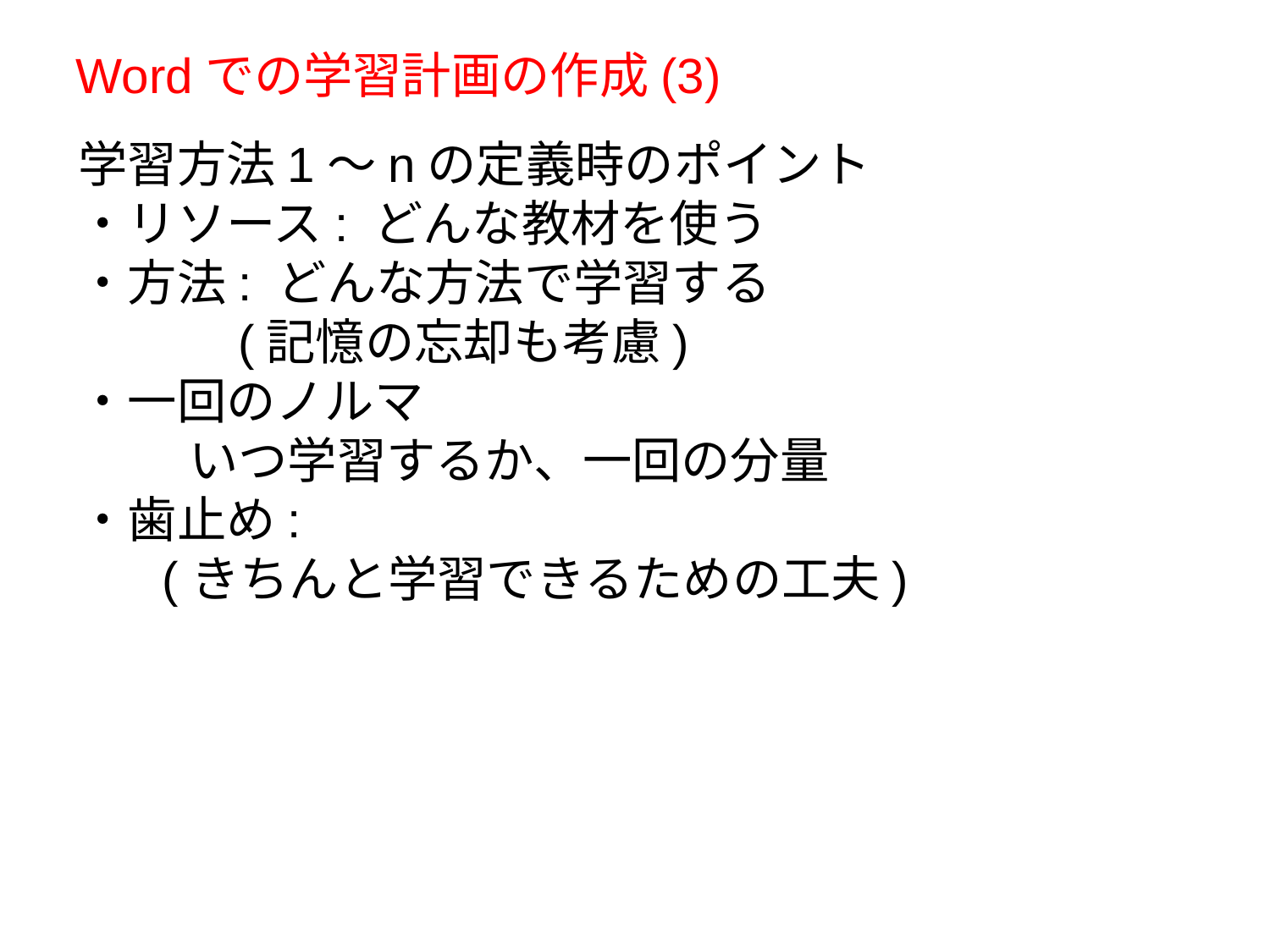

Wordでの学習計画の作成(3)
学習方法1～nの定義時のポイント
・リソース: どんな教材を使う
・方法: どんな方法で学習する
　　　(記憶の忘却も考慮)
・一回のノルマ
         いつ学習するか、一回の分量
・歯止め:
 　(きちんと学習できるための工夫)